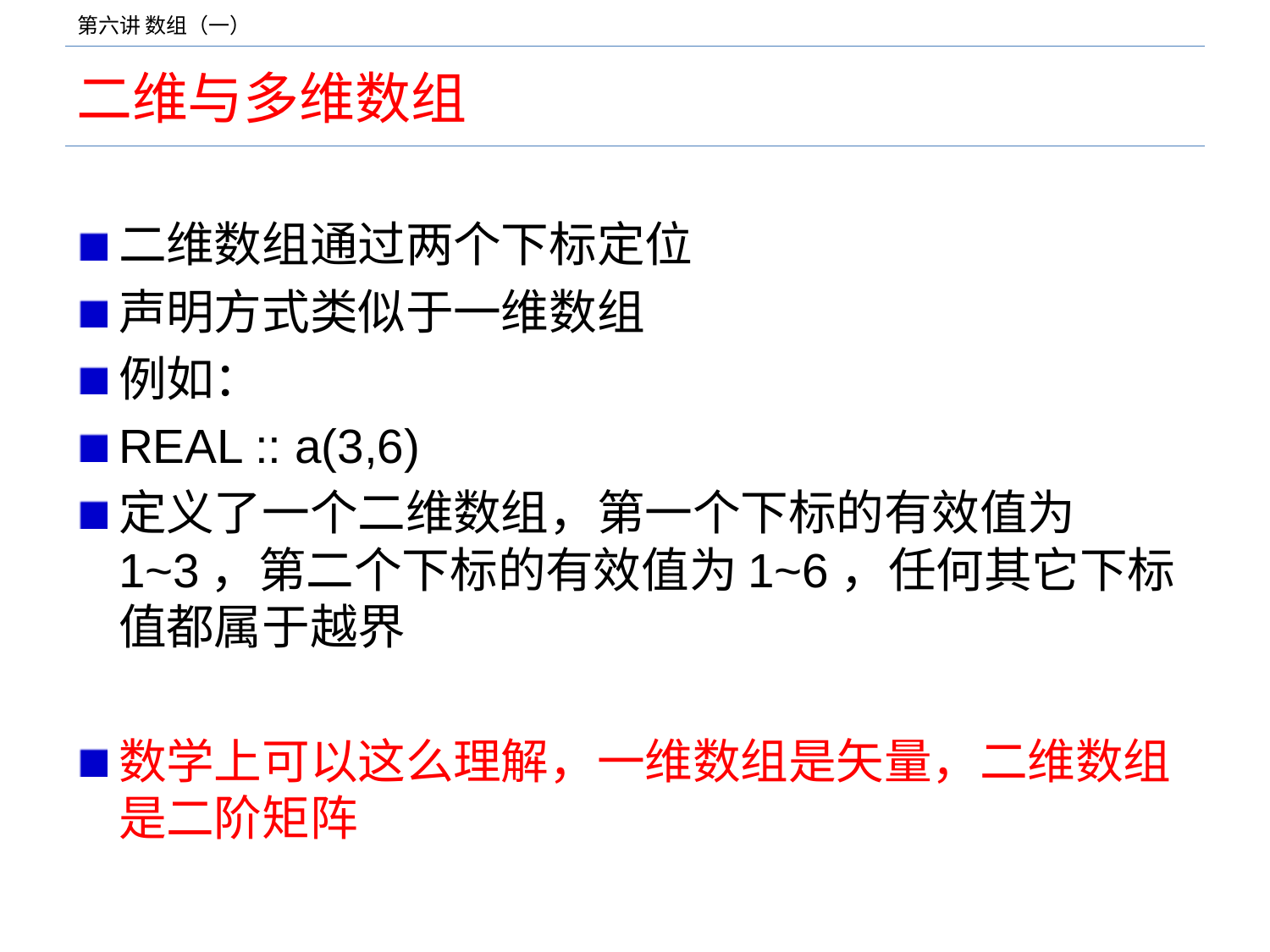

# 二维与多维数组
二维数组通过两个下标定位
声明方式类似于一维数组
例如：
REAL :: a(3,6)
定义了一个二维数组，第一个下标的有效值为1~3，第二个下标的有效值为1~6，任何其它下标值都属于越界

数学上可以这么理解，一维数组是矢量，二维数组是二阶矩阵